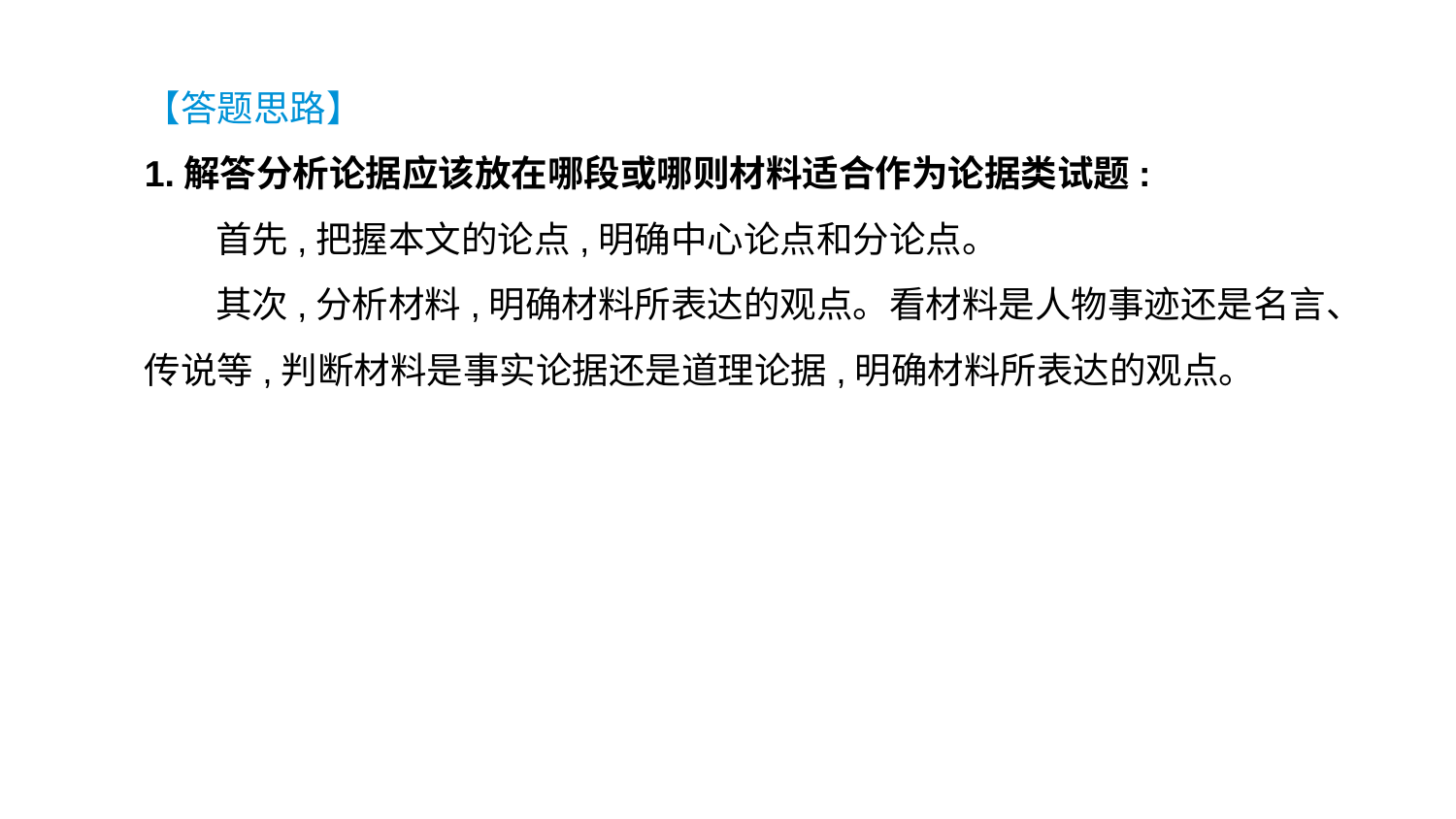

【答题思路】
1.解答分析论据应该放在哪段或哪则材料适合作为论据类试题:
首先,把握本文的论点,明确中心论点和分论点。
其次,分析材料,明确材料所表达的观点。看材料是人物事迹还是名言、传说等,判断材料是事实论据还是道理论据,明确材料所表达的观点。